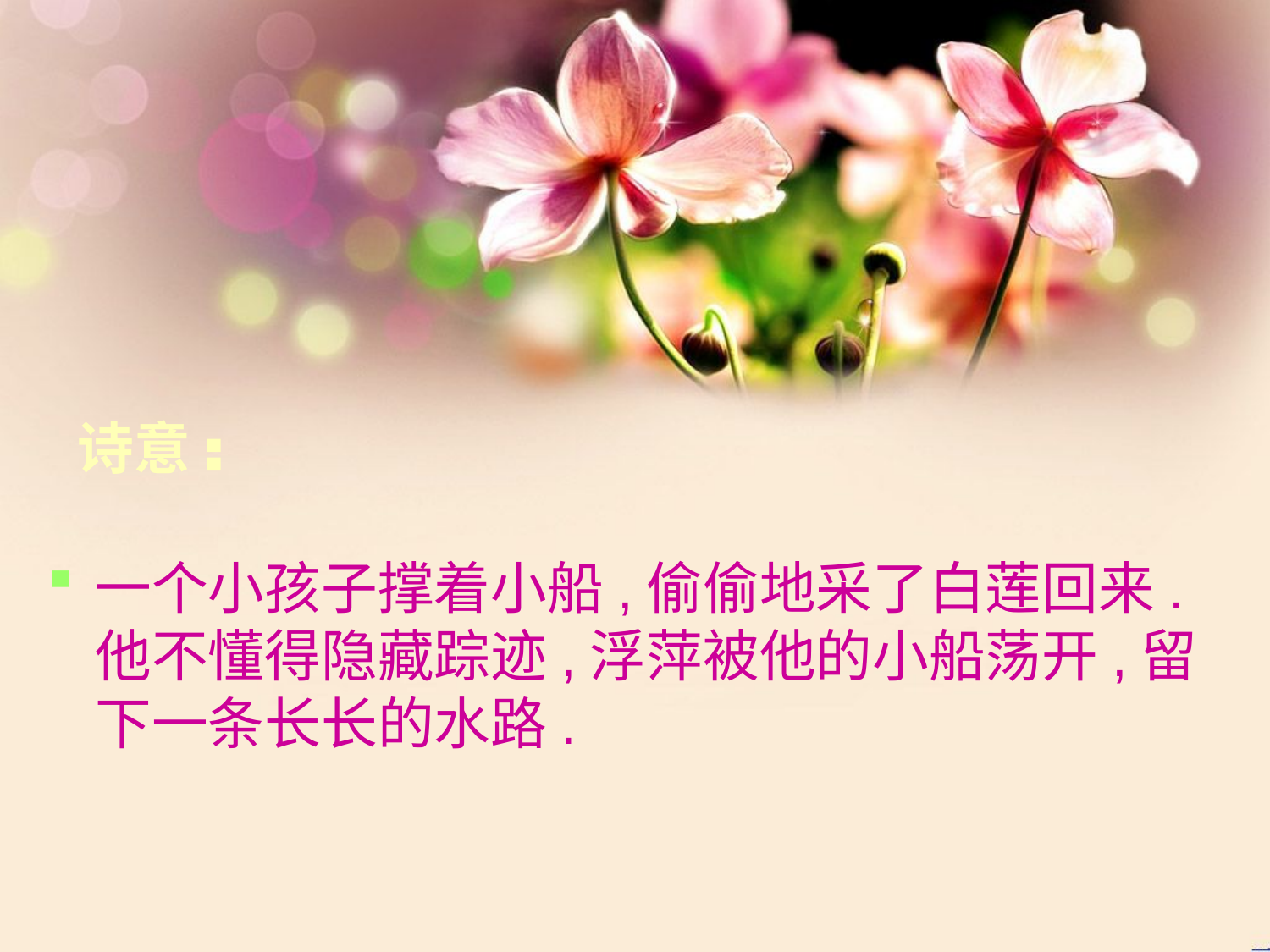

# 诗意:
一个小孩子撑着小船,偷偷地采了白莲回来.他不懂得隐藏踪迹,浮萍被他的小船荡开,留下一条长长的水路.